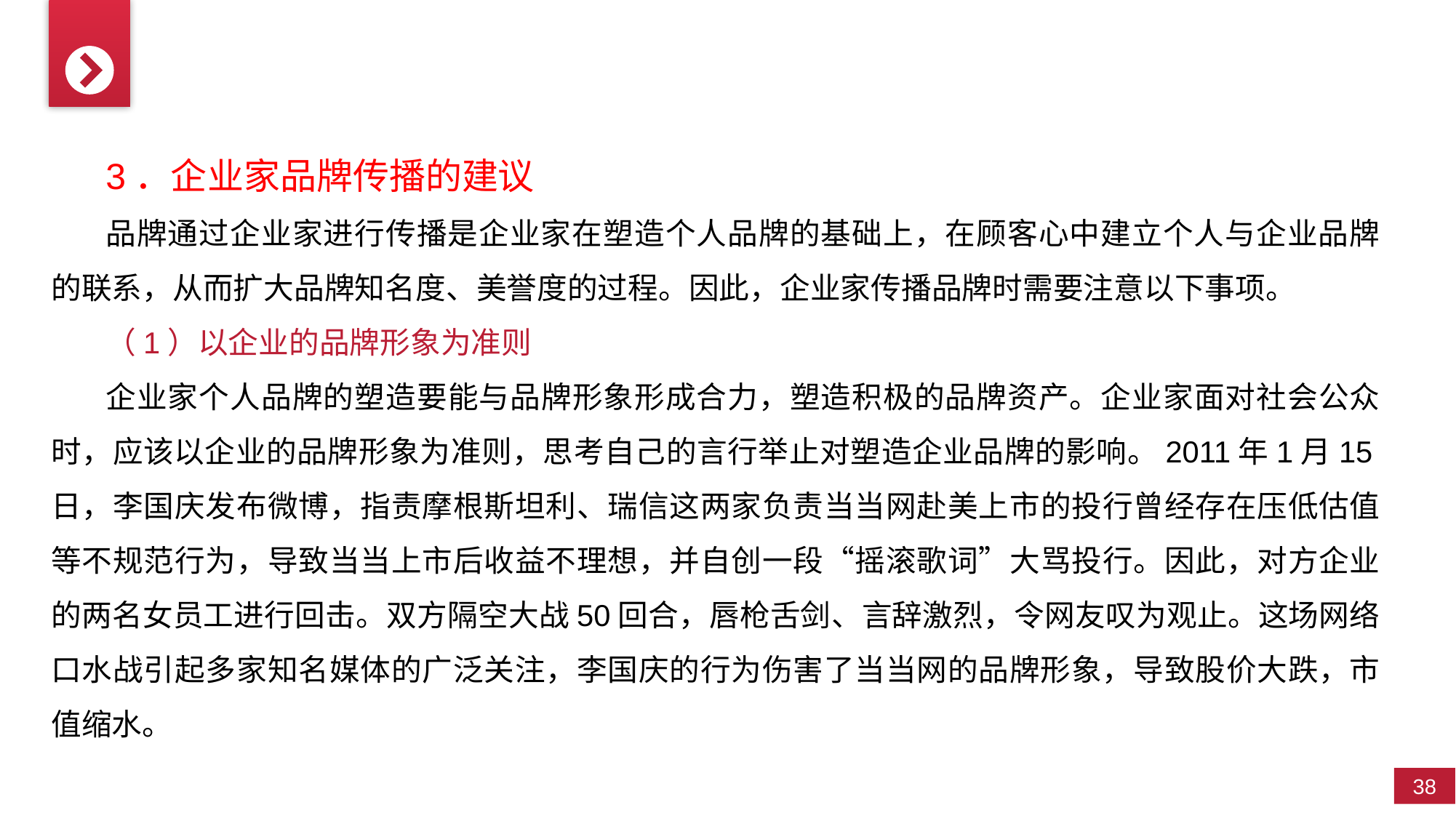

3．企业家品牌传播的建议
品牌通过企业家进行传播是企业家在塑造个人品牌的基础上，在顾客心中建立个人与企业品牌的联系，从而扩大品牌知名度、美誉度的过程。因此，企业家传播品牌时需要注意以下事项。
（1）以企业的品牌形象为准则
企业家个人品牌的塑造要能与品牌形象形成合力，塑造积极的品牌资产。企业家面对社会公众时，应该以企业的品牌形象为准则，思考自己的言行举止对塑造企业品牌的影响。2011年1月15日，李国庆发布微博，指责摩根斯坦利、瑞信这两家负责当当网赴美上市的投行曾经存在压低估值等不规范行为，导致当当上市后收益不理想，并自创一段“摇滚歌词”大骂投行。因此，对方企业的两名女员工进行回击。双方隔空大战50回合，唇枪舌剑、言辞激烈，令网友叹为观止。这场网络口水战引起多家知名媒体的广泛关注，李国庆的行为伤害了当当网的品牌形象，导致股价大跌，市值缩水。